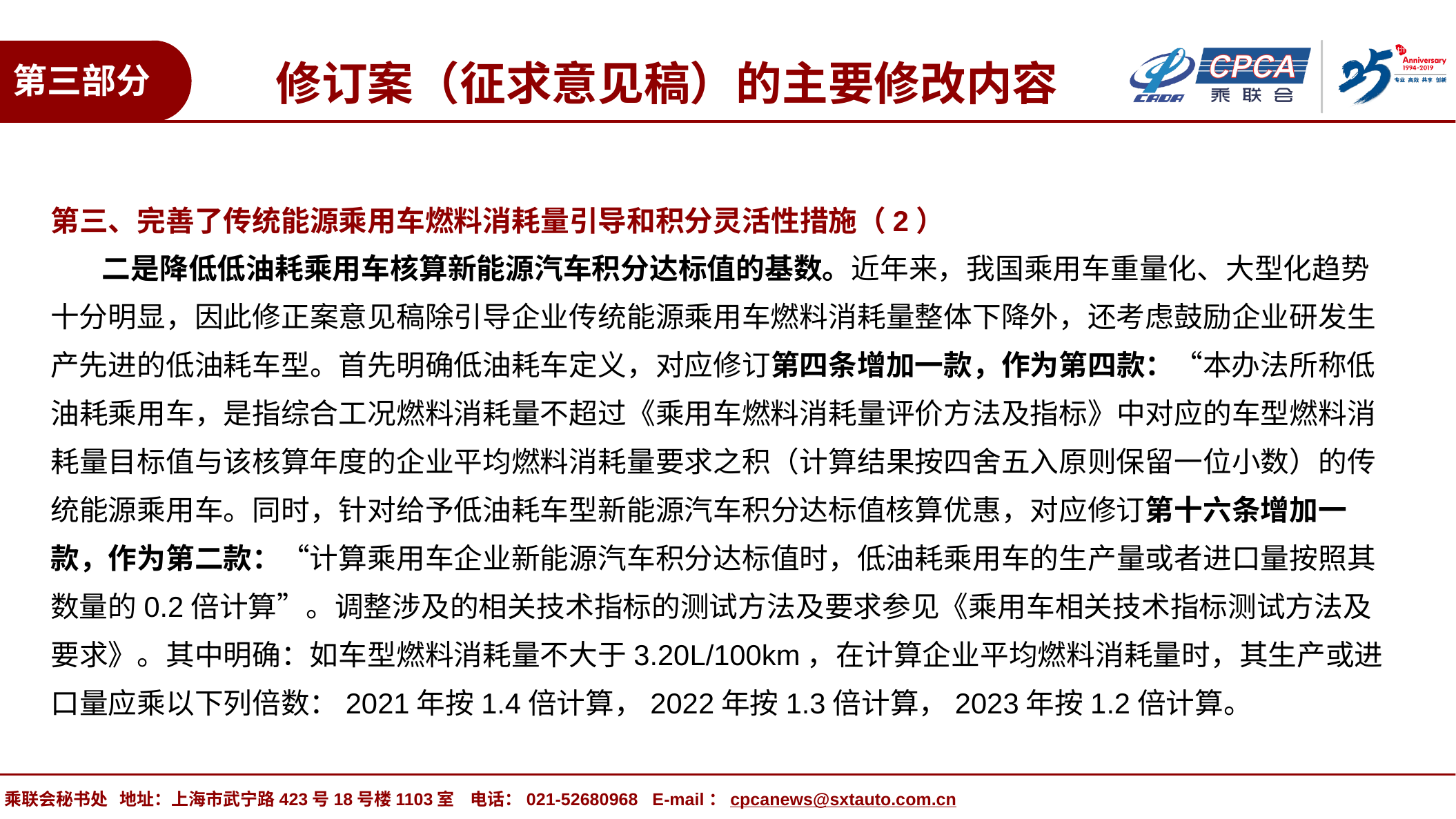

修订案（征求意见稿）的主要修改内容
第三部分
第三、完善了传统能源乘用车燃料消耗量引导和积分灵活性措施（2）
       二是降低低油耗乘用车核算新能源汽车积分达标值的基数。近年来，我国乘用车重量化、大型化趋势十分明显，因此修正案意见稿除引导企业传统能源乘用车燃料消耗量整体下降外，还考虑鼓励企业研发生产先进的低油耗车型。首先明确低油耗车定义，对应修订第四条增加一款，作为第四款：“本办法所称低油耗乘用车，是指综合工况燃料消耗量不超过《乘用车燃料消耗量评价方法及指标》中对应的车型燃料消耗量目标值与该核算年度的企业平均燃料消耗量要求之积（计算结果按四舍五入原则保留一位小数）的传统能源乘用车。同时，针对给予低油耗车型新能源汽车积分达标值核算优惠，对应修订第十六条增加一款，作为第二款：“计算乘用车企业新能源汽车积分达标值时，低油耗乘用车的生产量或者进口量按照其数量的0.2倍计算”。调整涉及的相关技术指标的测试方法及要求参见《乘用车相关技术指标测试方法及要求》。其中明确：如车型燃料消耗量不大于3.20L/100km，在计算企业平均燃料消耗量时，其生产或进口量应乘以下列倍数：2021年按1.4倍计算，2022年按1.3倍计算，2023年按1.2倍计算。